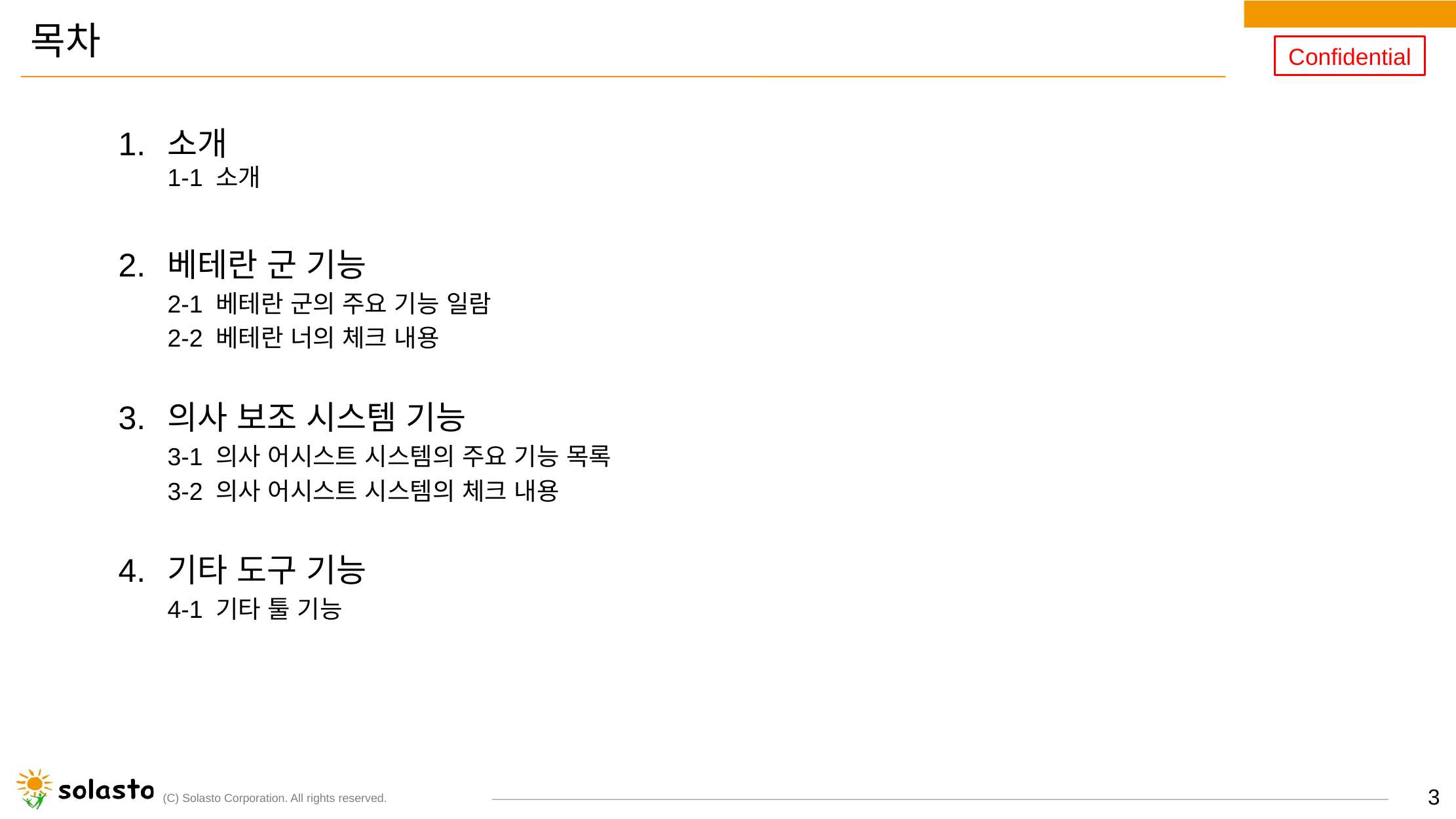

# 목차
소개
1-1 소개

베테란 군 기능
2-1 베테란 군의 주요 기능 일람
2-2 베테란 너의 체크 내용

의사 보조 시스템 기능
3-1 의사 어시스트 시스템의 주요 기능 목록
3-2 의사 어시스트 시스템의 체크 내용

기타 도구 기능
4-1 기타 툴 기능